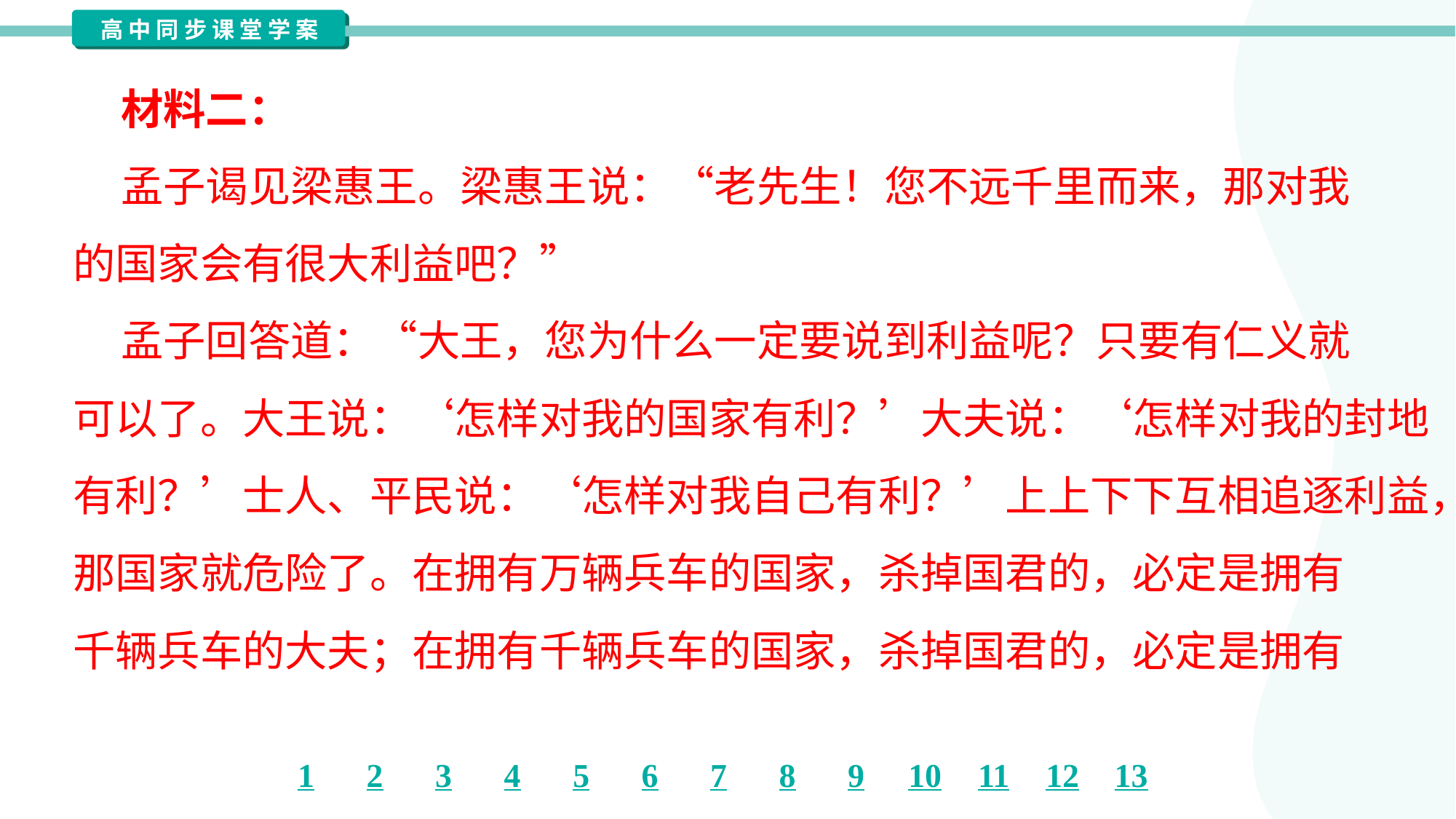

材料二：
    孟子谒见梁惠王。梁惠王说：“老先生！您不远千里而来，那对我
的国家会有很大利益吧？”
    孟子回答道：“大王，您为什么一定要说到利益呢？只要有仁义就
可以了。大王说：‘怎样对我的国家有利？’大夫说：‘怎样对我的封地
有利？’士人、平民说：‘怎样对我自己有利？’上上下下互相追逐利益，
那国家就危险了。在拥有万辆兵车的国家，杀掉国君的，必定是拥有
千辆兵车的大夫；在拥有千辆兵车的国家，杀掉国君的，必定是拥有